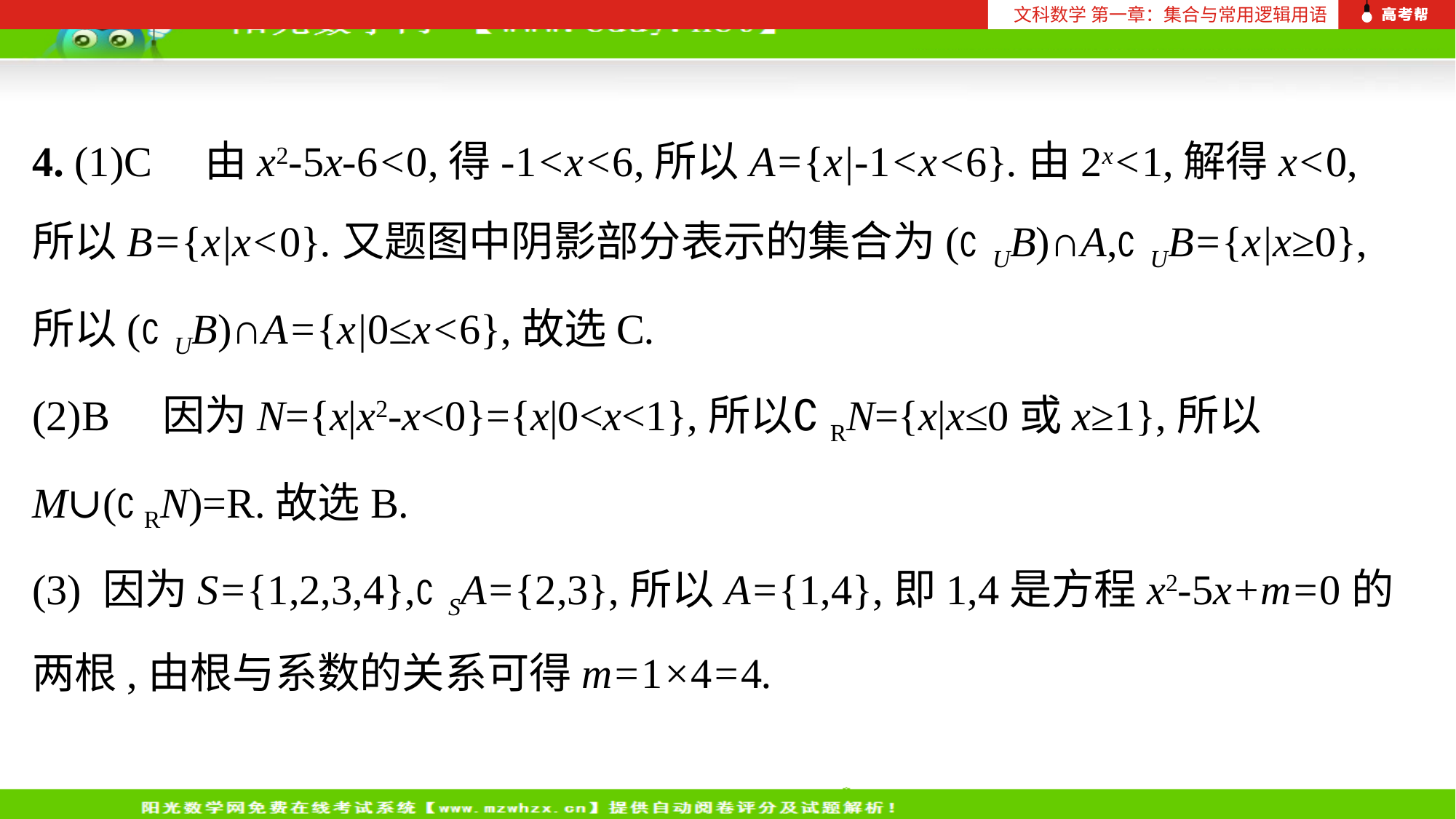

文科数学 第一章：集合与常用逻辑用语

4. (1)C    由x2-5x-6<0,得-1<x<6,所以A={x|-1<x<6}.由2x<1,解得x<0,所以B={x|x<0}.又题图中阴影部分表示的集合为(∁UB)∩A,∁UB={x|x≥0},所以(∁UB)∩A={x|0≤x<6},故选C.
(2)B    因为N={x|x2-x<0}={x|0<x<1},所以∁RN={x|x≤0或x≥1},所以M∪(∁RN)=R.故选B.
(3) 因为S={1,2,3,4},∁SA={2,3},所以A={1,4},即1,4是方程x2-5x+m=0的两根,由根与系数的关系可得m=1×4=4.